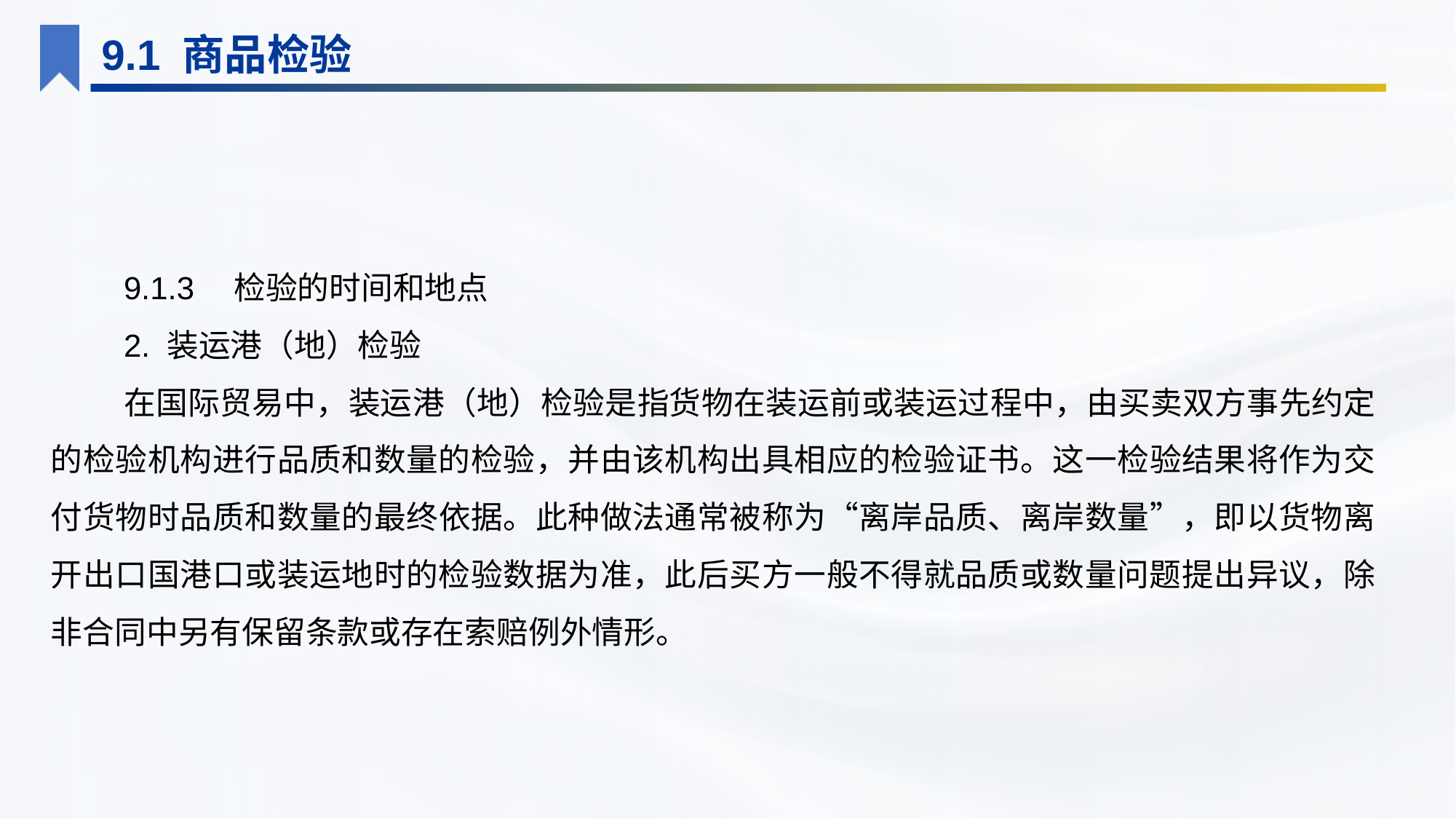

9.1 商品检验
9.1.3　检验的时间和地点
2. 装运港（地）检验
在国际贸易中，装运港（地）检验是指货物在装运前或装运过程中，由买卖双方事先约定的检验机构进行品质和数量的检验，并由该机构出具相应的检验证书。这一检验结果将作为交付货物时品质和数量的最终依据。此种做法通常被称为“离岸品质、离岸数量”，即以货物离开出口国港口或装运地时的检验数据为准，此后买方一般不得就品质或数量问题提出异议，除非合同中另有保留条款或存在索赔例外情形。